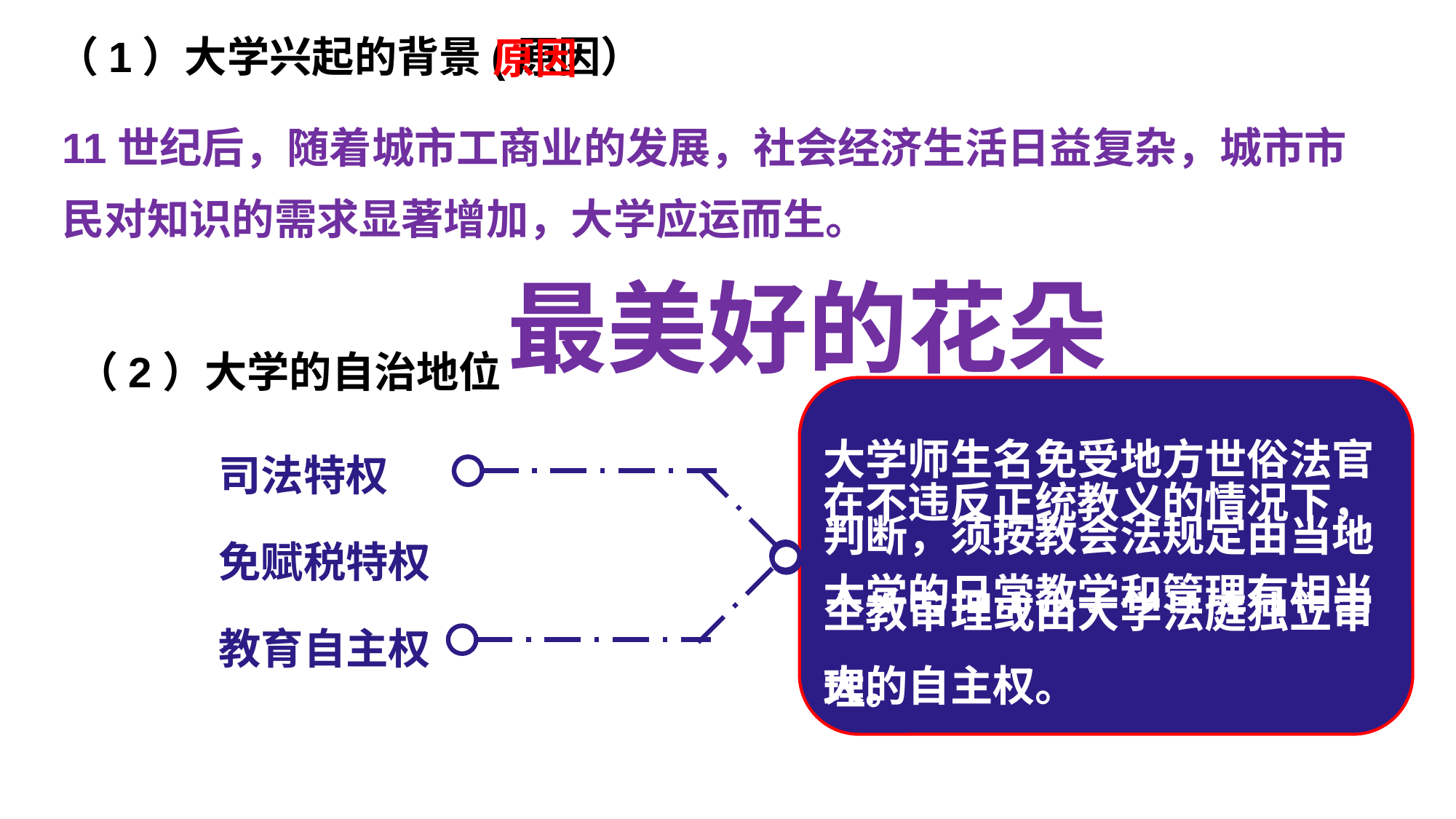

（1）大学兴起的背景(原因）
原因
11世纪后，随着城市工商业的发展，社会经济生活日益复杂，城市市民对知识的需求显著增加，大学应运而生。
最美好的花朵
（2）大学的自治地位

大学师生名免受地方世俗法官判断，须按教会法规定由当地主教审理或由大学法庭独立审理。
司法特权
免赋税特权
教育自主权
在不违反正统教义的情况下，大学的日常教学和管理有相当大的自主权。